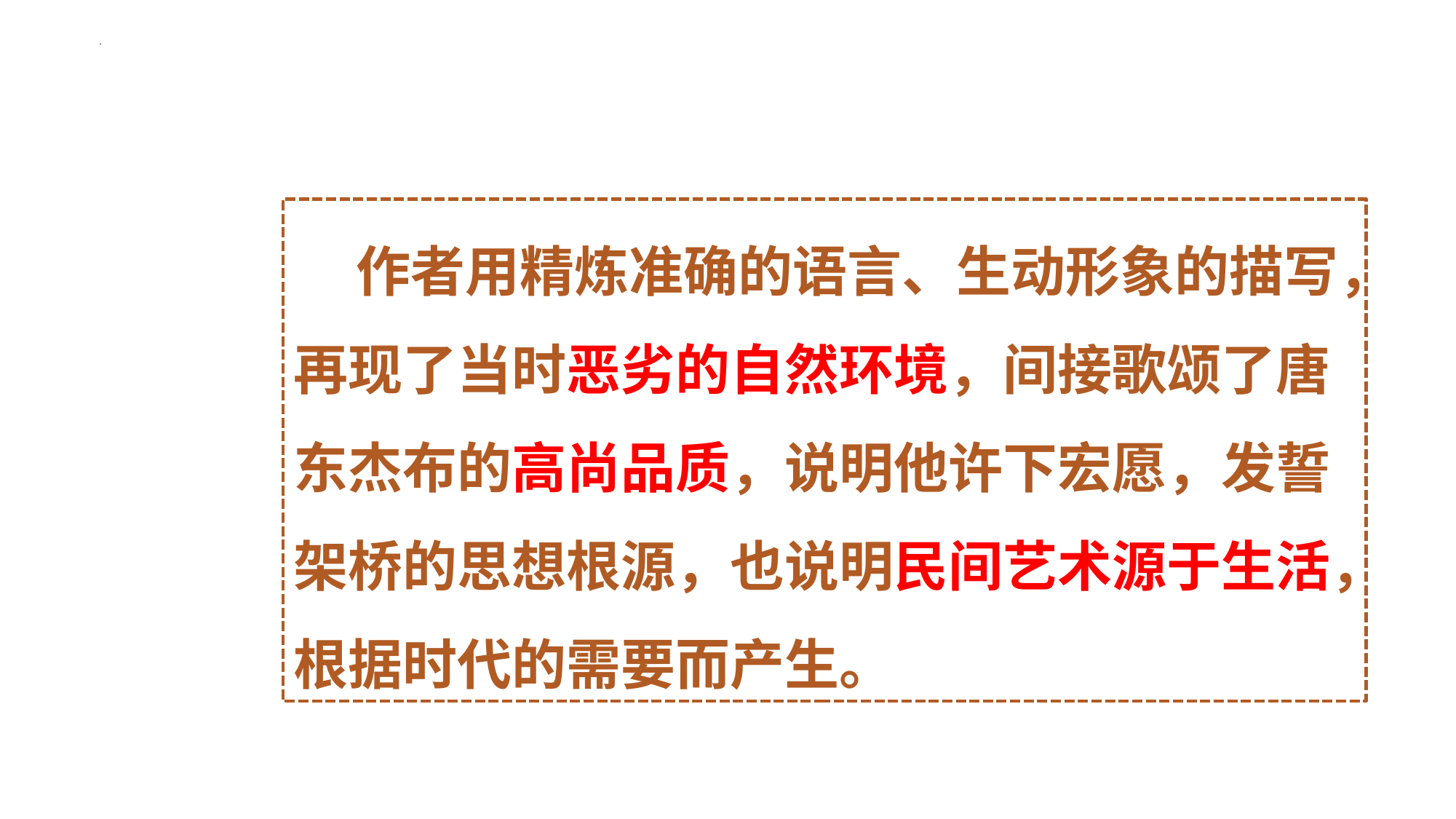

作者用精炼准确的语言、生动形象的描写，再现了当时恶劣的自然环境，间接歌颂了唐东杰布的高尚品质，说明他许下宏愿，发誓架桥的思想根源，也说明民间艺术源于生活，根据时代的需要而产生。